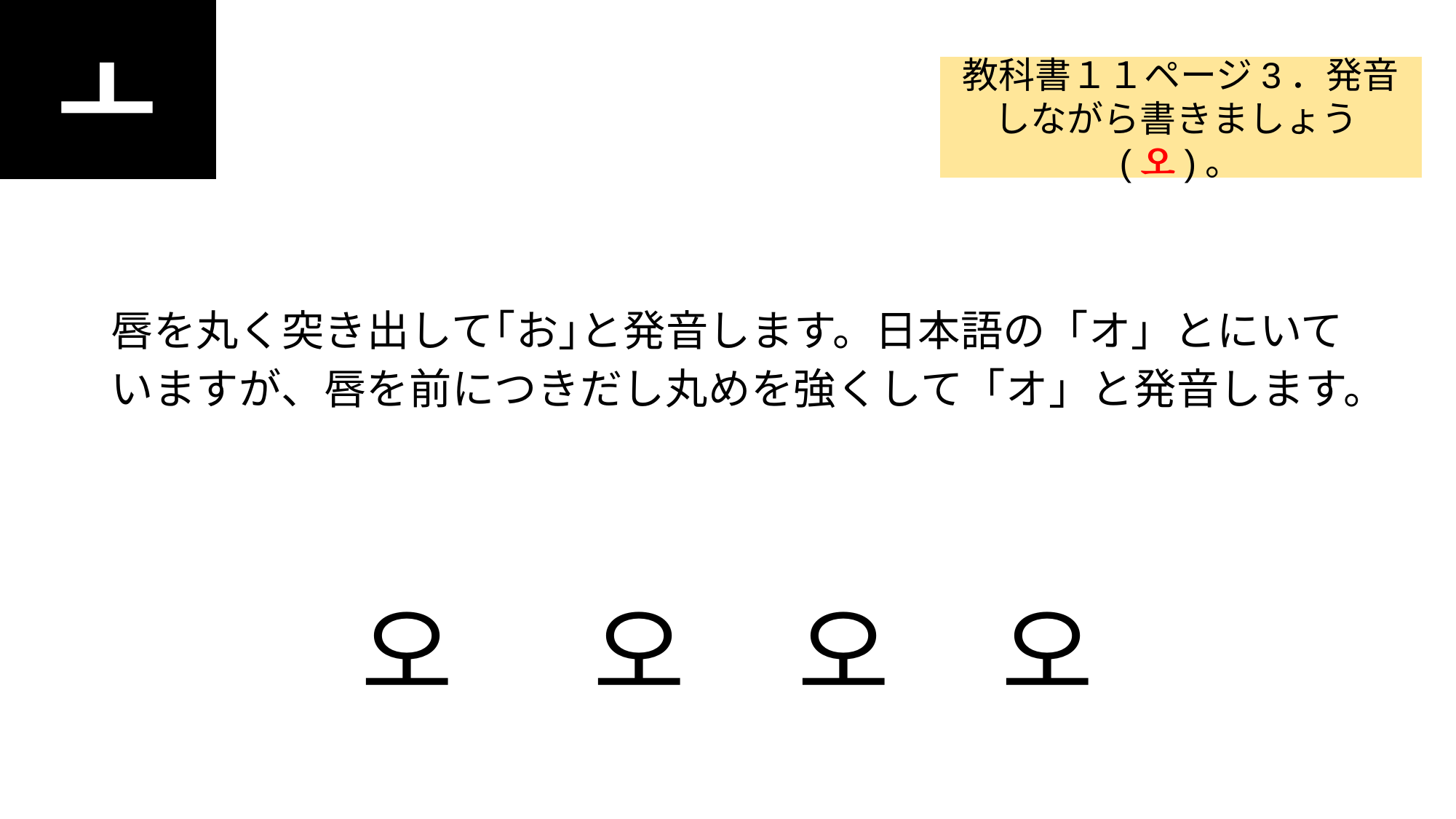

ㅗ
#
教科書１１ページ3．発音しながら書きましょう(오)。

唇を丸く突き出して｢お｣と発音します。日本語の「オ」とにいていますが、唇を前につきだし丸めを強くして「オ」と発音します。

오     오    오    오